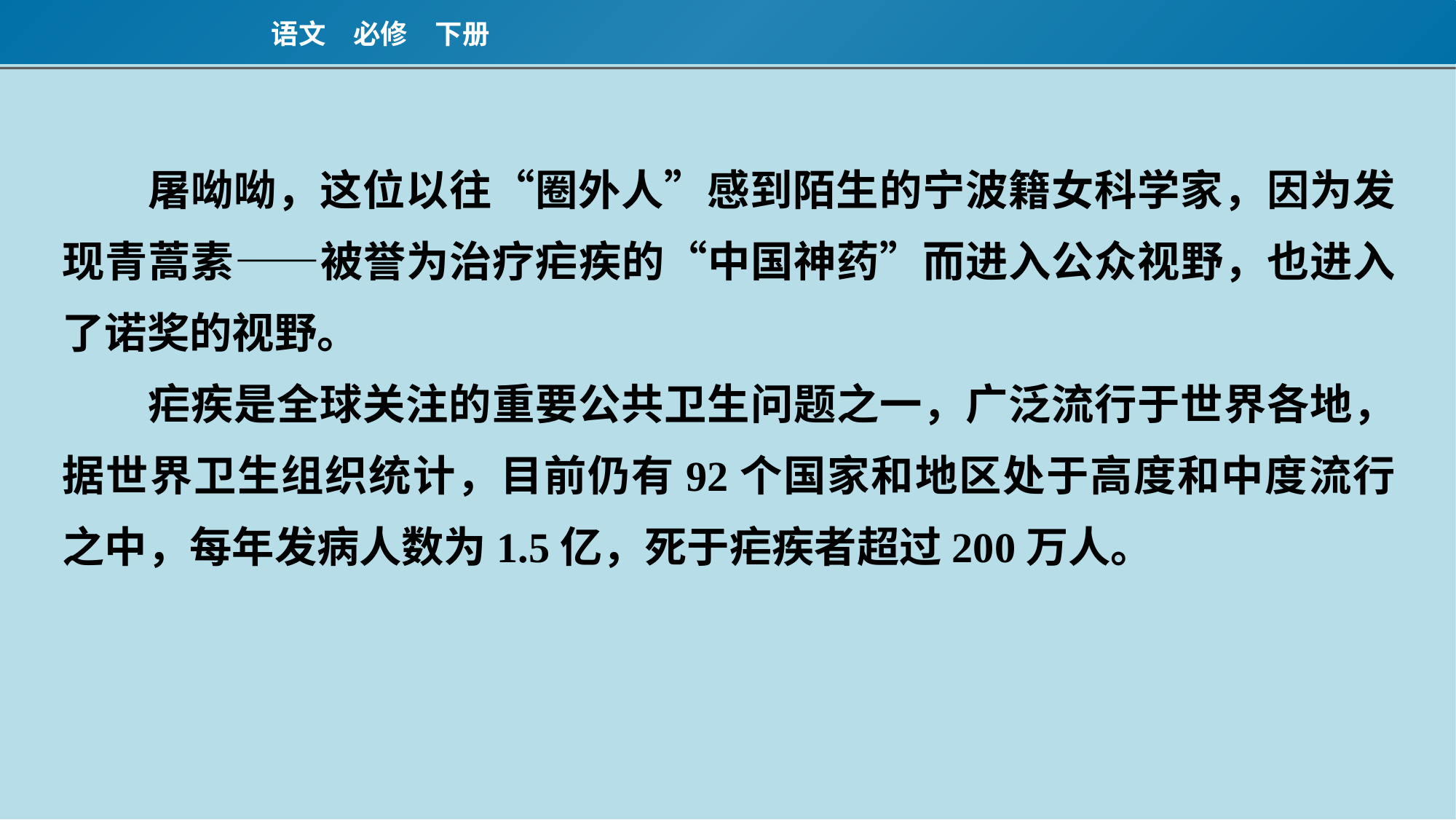

屠呦呦，这位以往“圈外人”感到陌生的宁波籍女科学家，因为发现青蒿素——被誉为治疗疟疾的“中国神药”而进入公众视野，也进入了诺奖的视野。
疟疾是全球关注的重要公共卫生问题之一，广泛流行于世界各地，据世界卫生组织统计，目前仍有92个国家和地区处于高度和中度流行之中，每年发病人数为1.5亿，死于疟疾者超过200万人。